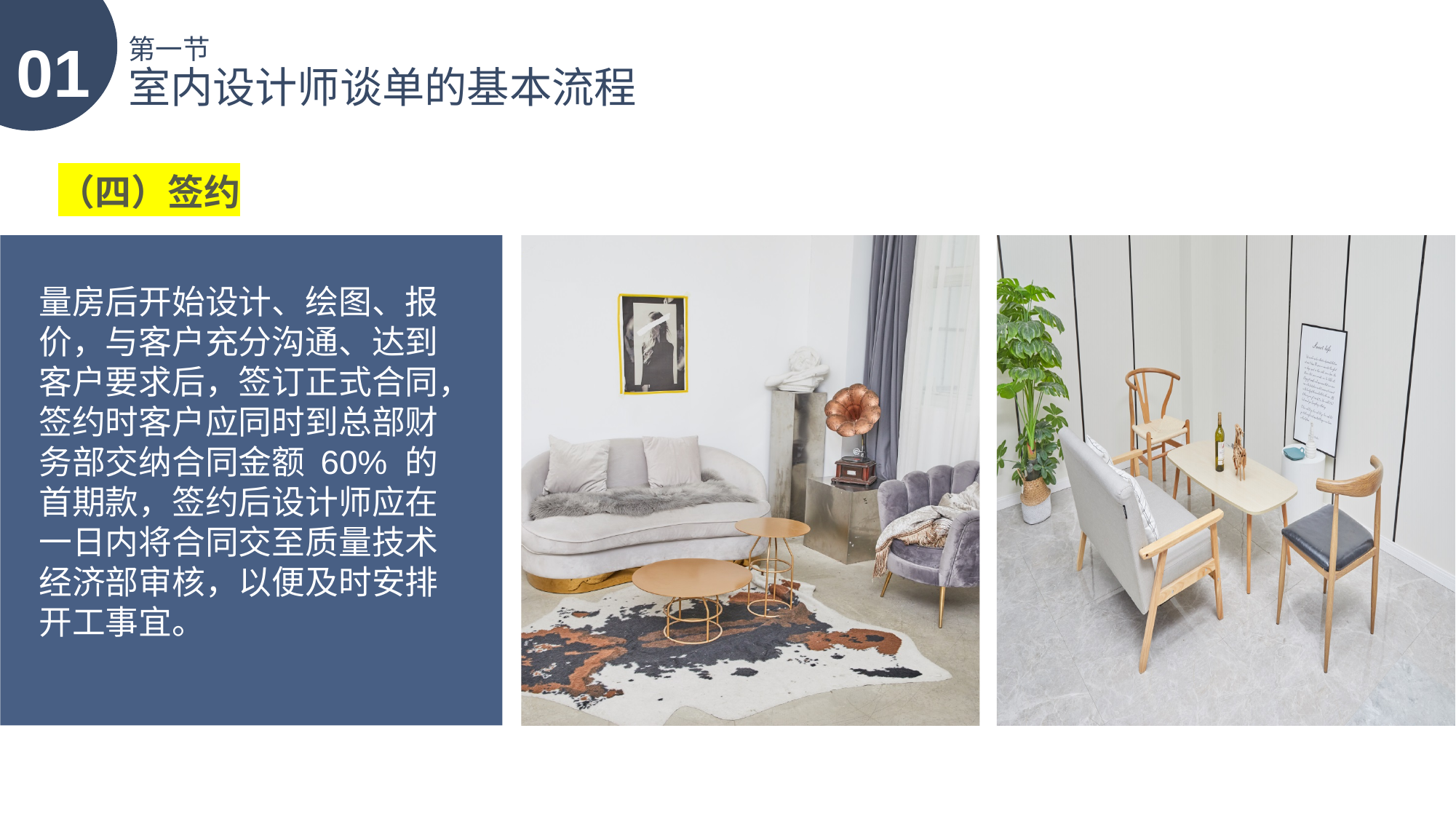

01
第一节
室内设计师谈单的基本流程
（四）签约

量房后开始设计、绘图、报价，与客户充分沟通、达到客户要求后，签订正式合同，签约时客户应同时到总部财务部交纳合同金额 60% 的首期款，签约后设计师应在一日内将合同交至质量技术经济部审核，以便及时安排开工事宜。